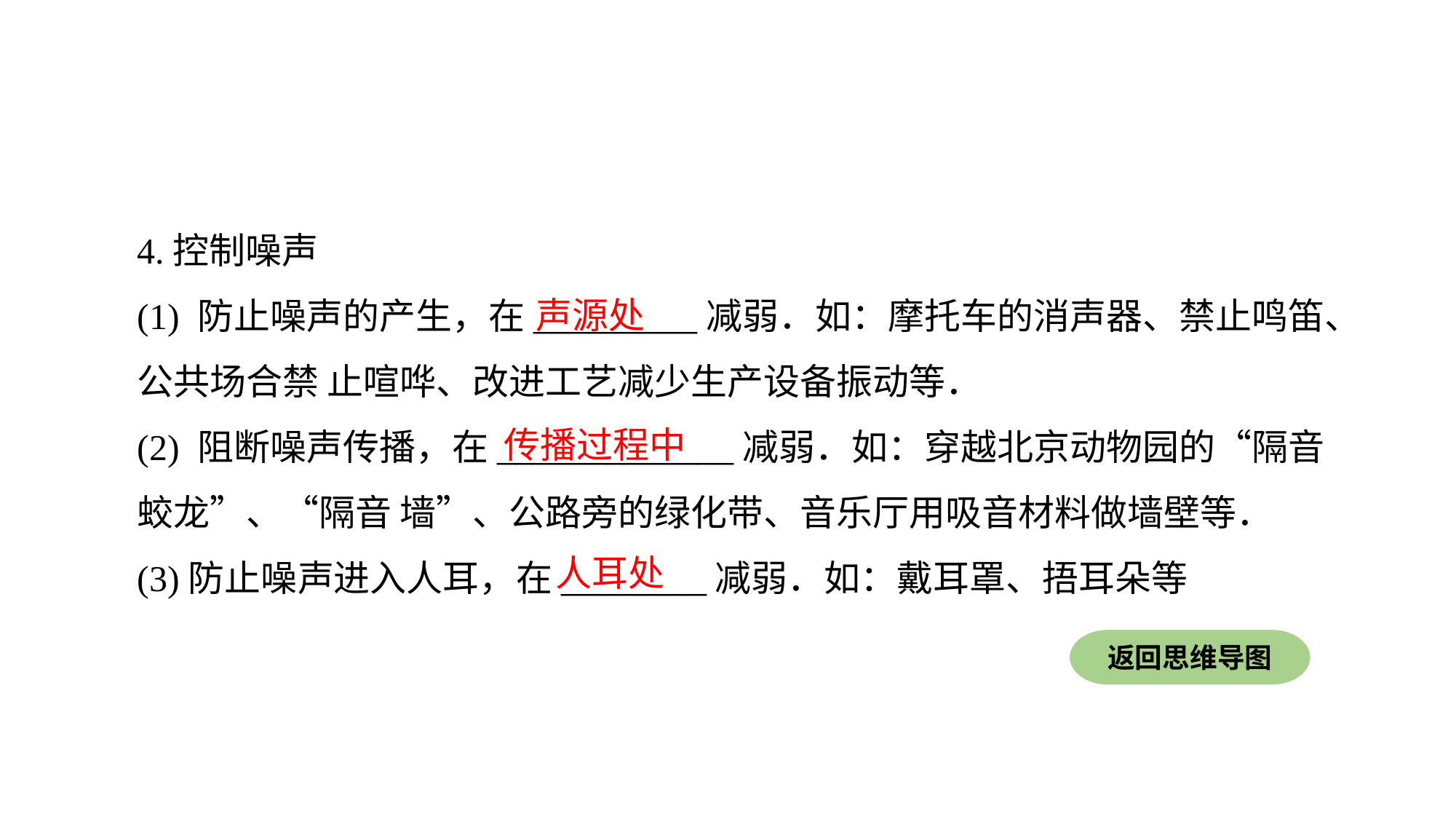

4.控制噪声
(1) 防止噪声的产生，在_________减弱．如：摩托车的消声器、禁止鸣笛、
公共场合禁 止喧哗、改进工艺减少生产设备振动等．
(2) 阻断噪声传播，在_____________减弱．如：穿越北京动物园的“隔音蛟龙”、“隔音 墙”、公路旁的绿化带、音乐厅用吸音材料做墙壁等．
(3)防止噪声进入人耳，在________减弱．如：戴耳罩、捂耳朵等
声源处
传播过程中
人耳处
返回思维导图